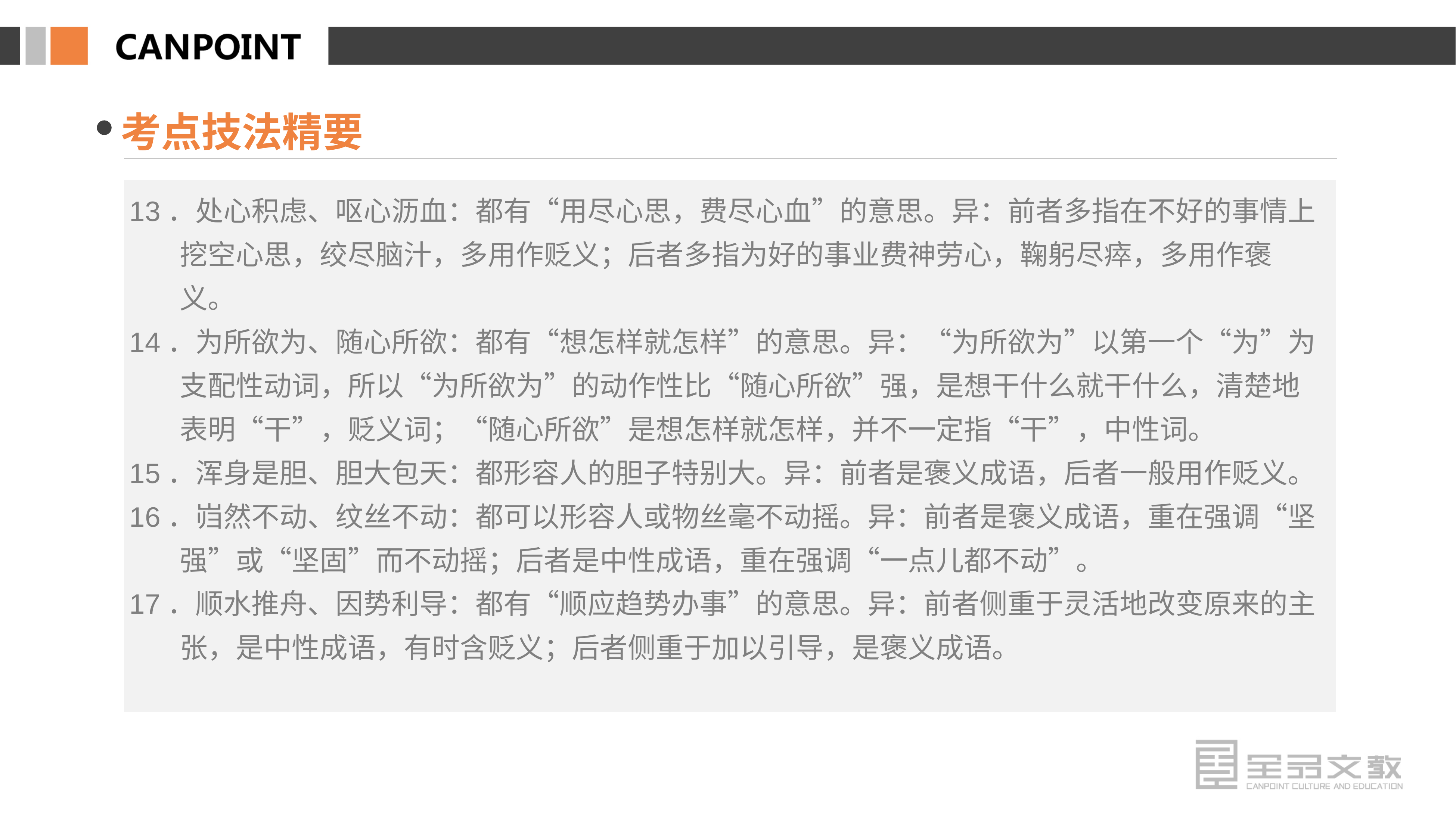

考点技法精要

13．处心积虑、呕心沥血：都有“用尽心思，费尽心血”的意思。异：前者多指在不好的事情上挖空心思，绞尽脑汁，多用作贬义；后者多指为好的事业费神劳心，鞠躬尽瘁，多用作褒义。
14．为所欲为、随心所欲：都有“想怎样就怎样”的意思。异：“为所欲为”以第一个“为”为支配性动词，所以“为所欲为”的动作性比“随心所欲”强，是想干什么就干什么，清楚地表明“干”，贬义词；“随心所欲”是想怎样就怎样，并不一定指“干”，中性词。
15．浑身是胆、胆大包天：都形容人的胆子特别大。异：前者是褒义成语，后者一般用作贬义。
16．岿然不动、纹丝不动：都可以形容人或物丝毫不动摇。异：前者是褒义成语，重在强调“坚强”或“坚固”而不动摇；后者是中性成语，重在强调“一点儿都不动”。
17．顺水推舟、因势利导：都有“顺应趋势办事”的意思。异：前者侧重于灵活地改变原来的主张，是中性成语，有时含贬义；后者侧重于加以引导，是褒义成语。